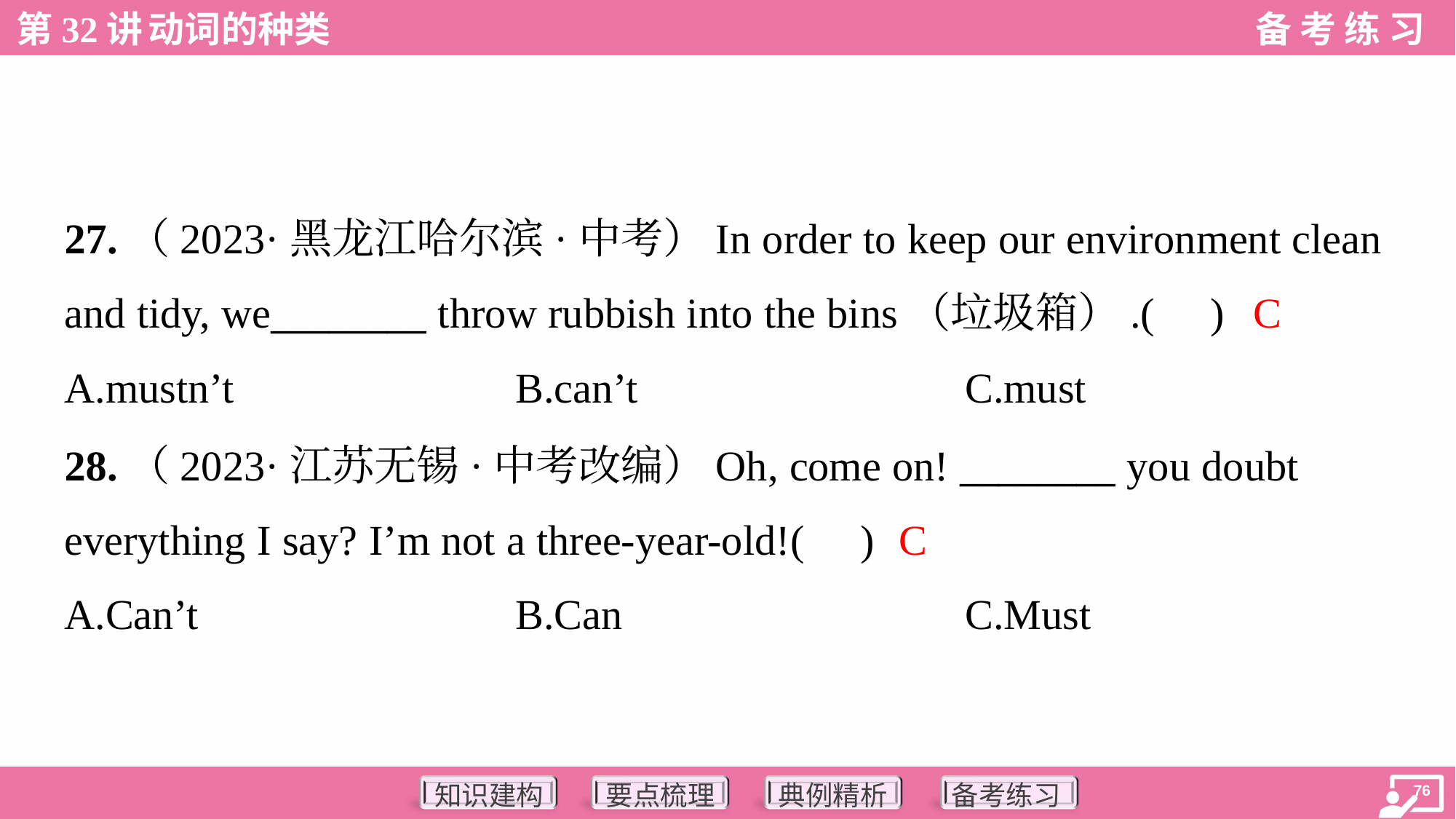

27.（2023·黑龙江哈尔滨·中考）In order to keep our environment clean
and tidy, we________ throw rubbish into the bins（垃圾箱）.(     )
C
A.mustn’t	B.can’t	C.must
28.（2023·江苏无锡·中考改编）Oh, come on! ________ you doubt
everything I say? I’m not a three-year-old!(     )
C
A.Can’t	B.Can	C.Must